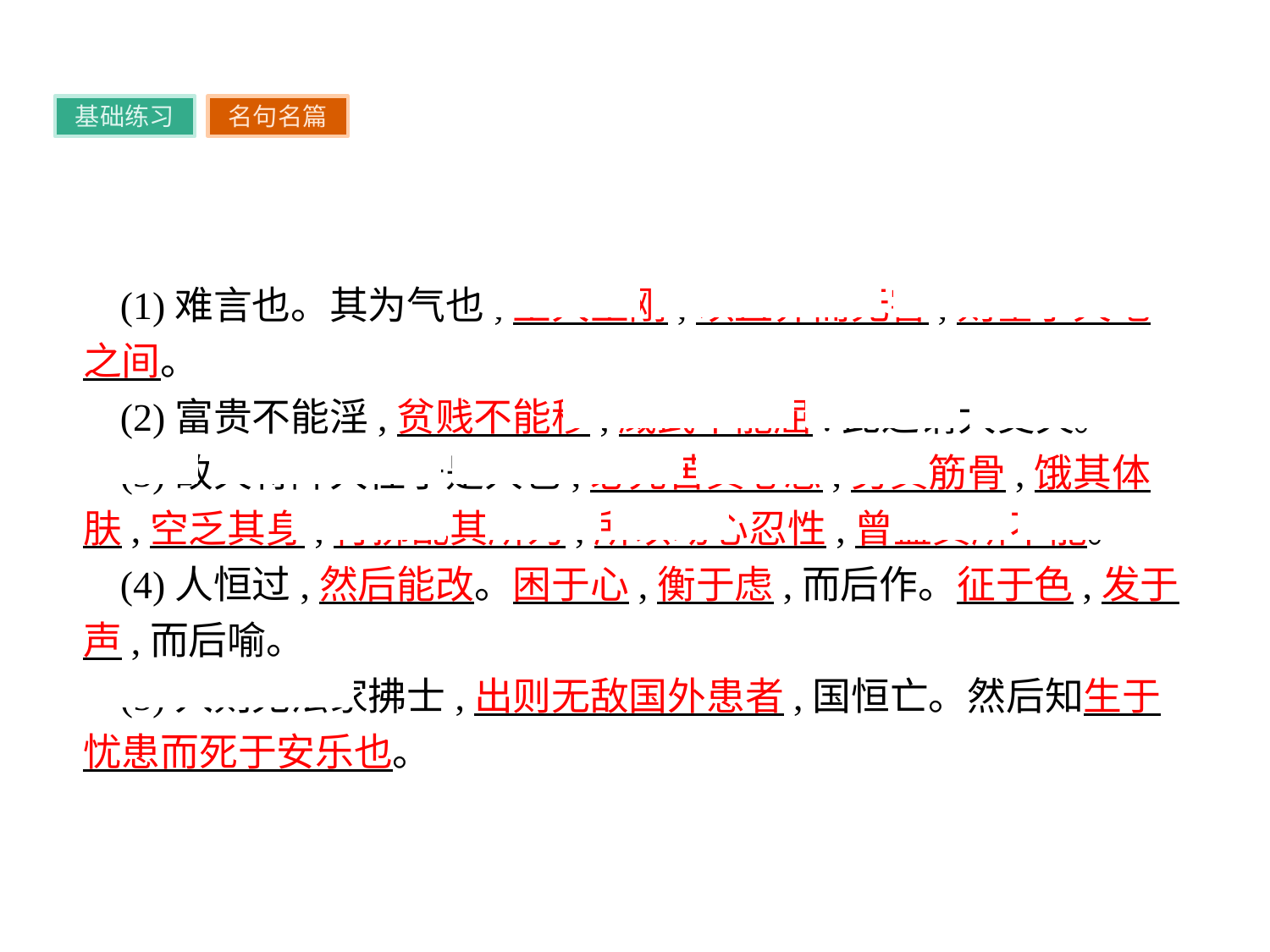

基础练习
名句名篇
(1)难言也。其为气也,至大至刚,以直养而无害,则塞于天地之间。
(2)富贵不能淫,贫贱不能移,威武不能屈:此之谓大丈夫。
(3)故天将降大任于是人也,必先苦其心志,劳其筋骨,饿其体肤,空乏其身,行拂乱其所为,所以动心忍性,曾益其所不能。
(4)人恒过,然后能改。困于心,衡于虑,而后作。征于色,发于声,而后喻。
(5)入则无法家拂士,出则无敌国外患者,国恒亡。然后知生于忧患而死于安乐也。